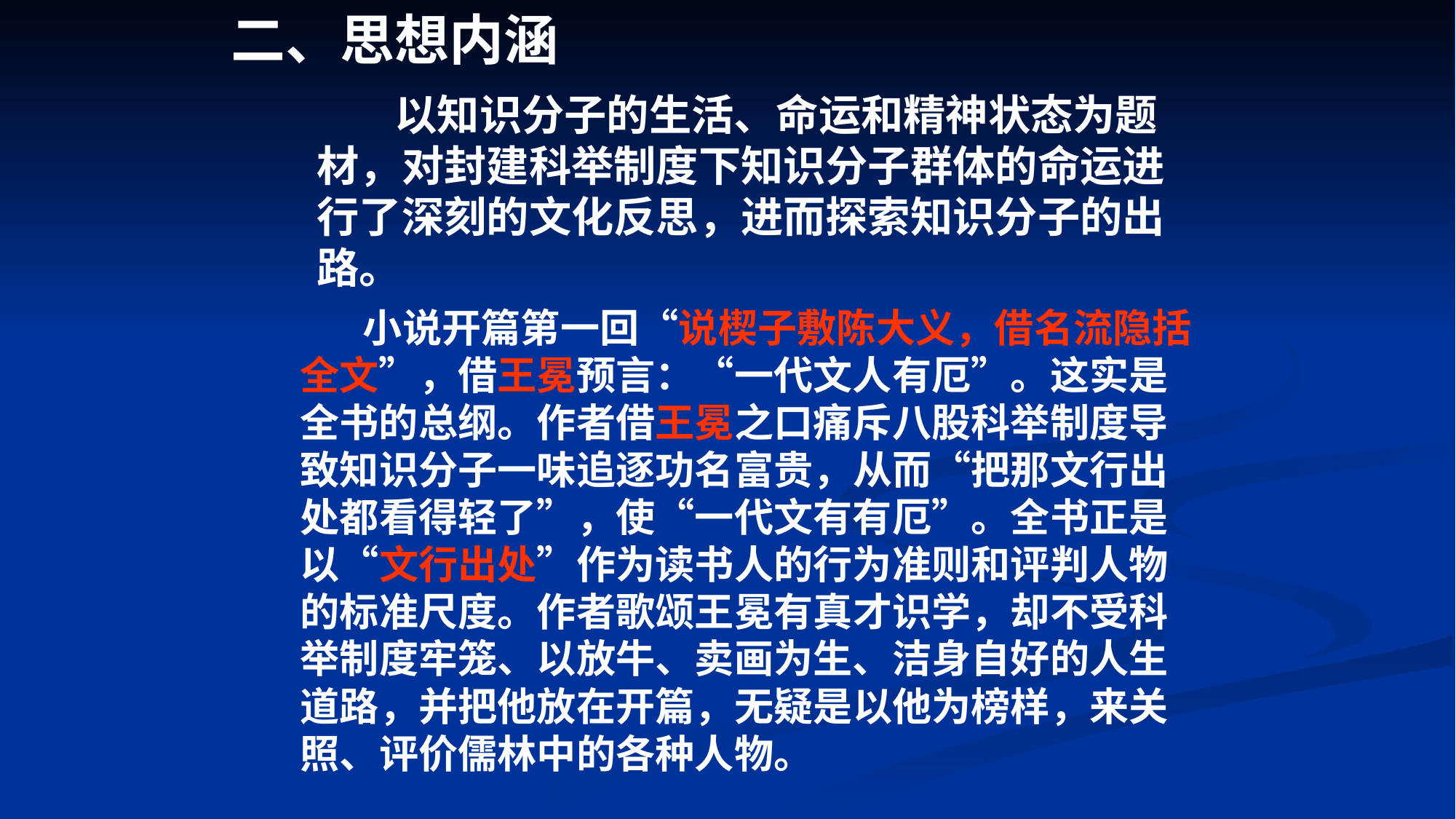

二、思想内涵
       以知识分子的生活、命运和精神状态为题材，对封建科举制度下知识分子群体的命运进行了深刻的文化反思，进而探索知识分子的出路。
      小说开篇第一回“说楔子敷陈大义，借名流隐括全文”，借王冕预言：“一代文人有厄”。这实是全书的总纲。作者借王冕之口痛斥八股科举制度导致知识分子一味追逐功名富贵，从而“把那文行出处都看得轻了”，使“一代文有有厄”。全书正是以“文行出处”作为读书人的行为准则和评判人物的标准尺度。作者歌颂王冕有真才识学，却不受科举制度牢笼、以放牛、卖画为生、洁身自好的人生道路，并把他放在开篇，无疑是以他为榜样，来关照、评价儒林中的各种人物。